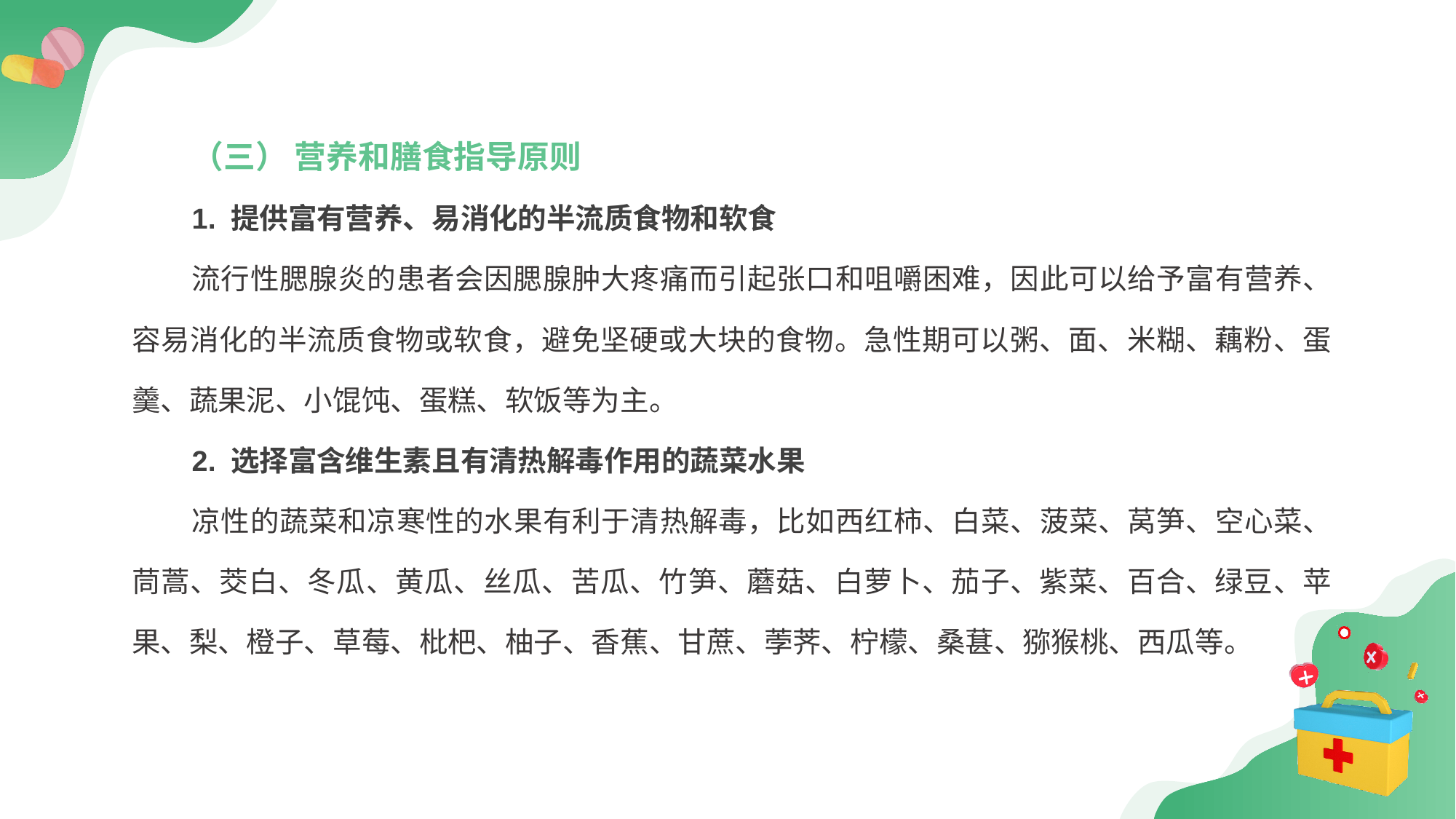

（三） 营养和膳食指导原则
1. 提供富有营养、易消化的半流质食物和软食
流行性腮腺炎的患者会因腮腺肿大疼痛而引起张口和咀嚼困难，因此可以给予富有营养、容易消化的半流质食物或软食，避免坚硬或大块的食物。急性期可以粥、面、米糊、藕粉、蛋羹、蔬果泥、小馄饨、蛋糕、软饭等为主。
2. 选择富含维生素且有清热解毒作用的蔬菜水果
凉性的蔬菜和凉寒性的水果有利于清热解毒，比如西红柿、白菜、菠菜、莴笋、空心菜、茼蒿、茭白、冬瓜、黄瓜、丝瓜、苦瓜、竹笋、蘑菇、白萝卜、茄子、紫菜、百合、绿豆、苹果、梨、橙子、草莓、枇杷、柚子、香蕉、甘蔗、荸荠、柠檬、桑葚、猕猴桃、西瓜等。